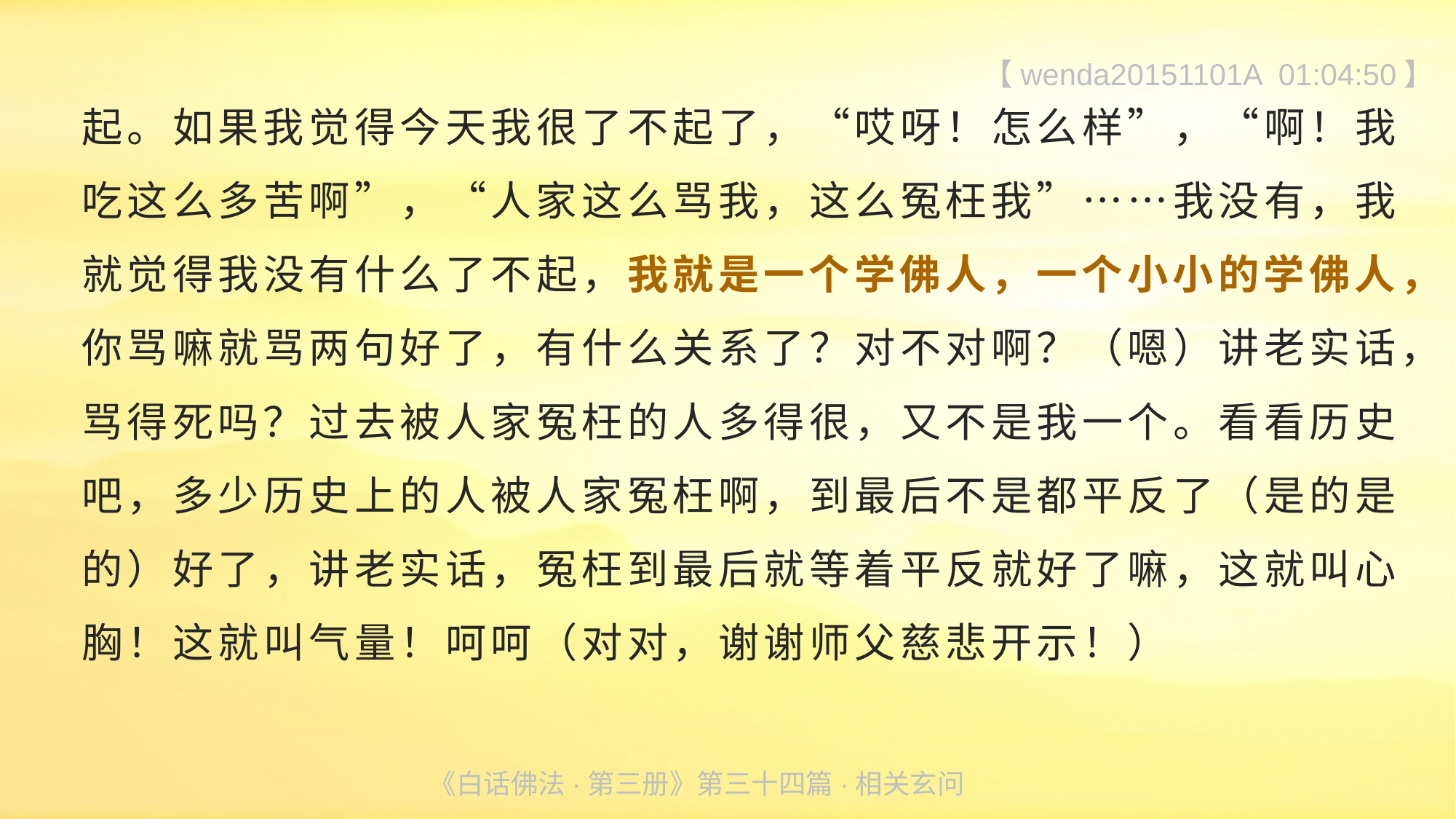

【wenda20151101A  01:04:50】
起。如果我觉得今天我很了不起了，“哎呀！怎么样”，“啊！我吃这么多苦啊”，“人家这么骂我，这么冤枉我”……我没有，我就觉得我没有什么了不起，我就是一个学佛人，一个小小的学佛人，你骂嘛就骂两句好了，有什么关系了？对不对啊？（嗯）讲老实话，骂得死吗？过去被人家冤枉的人多得很，又不是我一个。看看历史吧，多少历史上的人被人家冤枉啊，到最后不是都平反了（是的是的）好了，讲老实话，冤枉到最后就等着平反就好了嘛，这就叫心胸！这就叫气量！呵呵（对对，谢谢师父慈悲开示！）
《白话佛法·第三册》第三十四篇·相关玄问